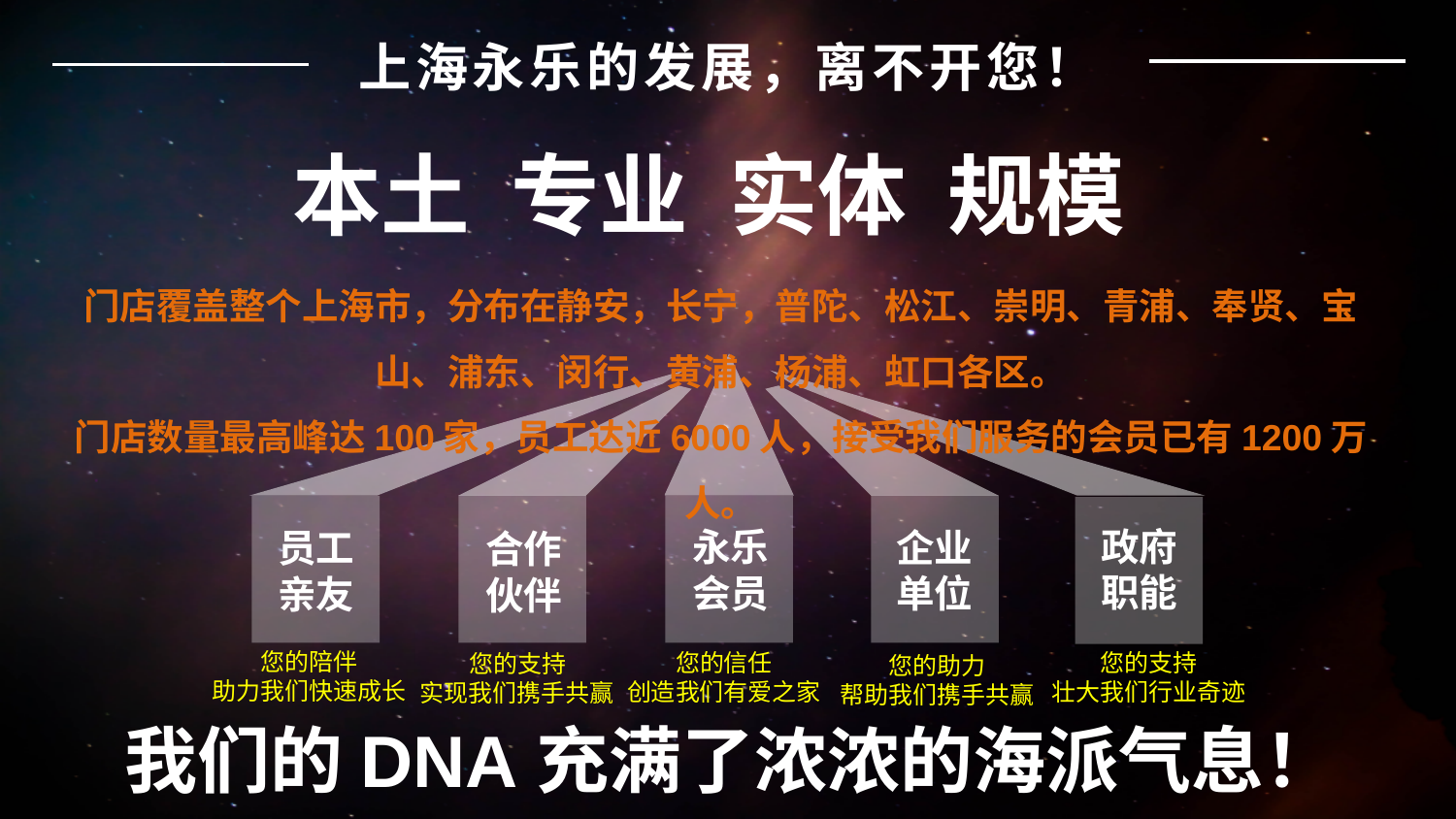

上海永乐的发展，离不开您！
本土  专业  实体  规模
门店覆盖整个上海市，分布在静安，长宁，普陀、松江、崇明、青浦、奉贤、宝山、浦东、闵行、黄浦、杨浦、虹口各区。
门店数量最高峰达100家，员工达近6000人，接受我们服务的会员已有1200万人。

政府
职能
永乐
会员
企业
单位
员工
亲友
合作
伙伴
您的陪伴
助力我们快速成长

您的信任
创造我们有爱之家
您的支持
壮大我们行业奇迹
您的支持
实现我们携手共赢
您的助力
帮助我们携手共赢
我们的DNA充满了浓浓的海派气息！